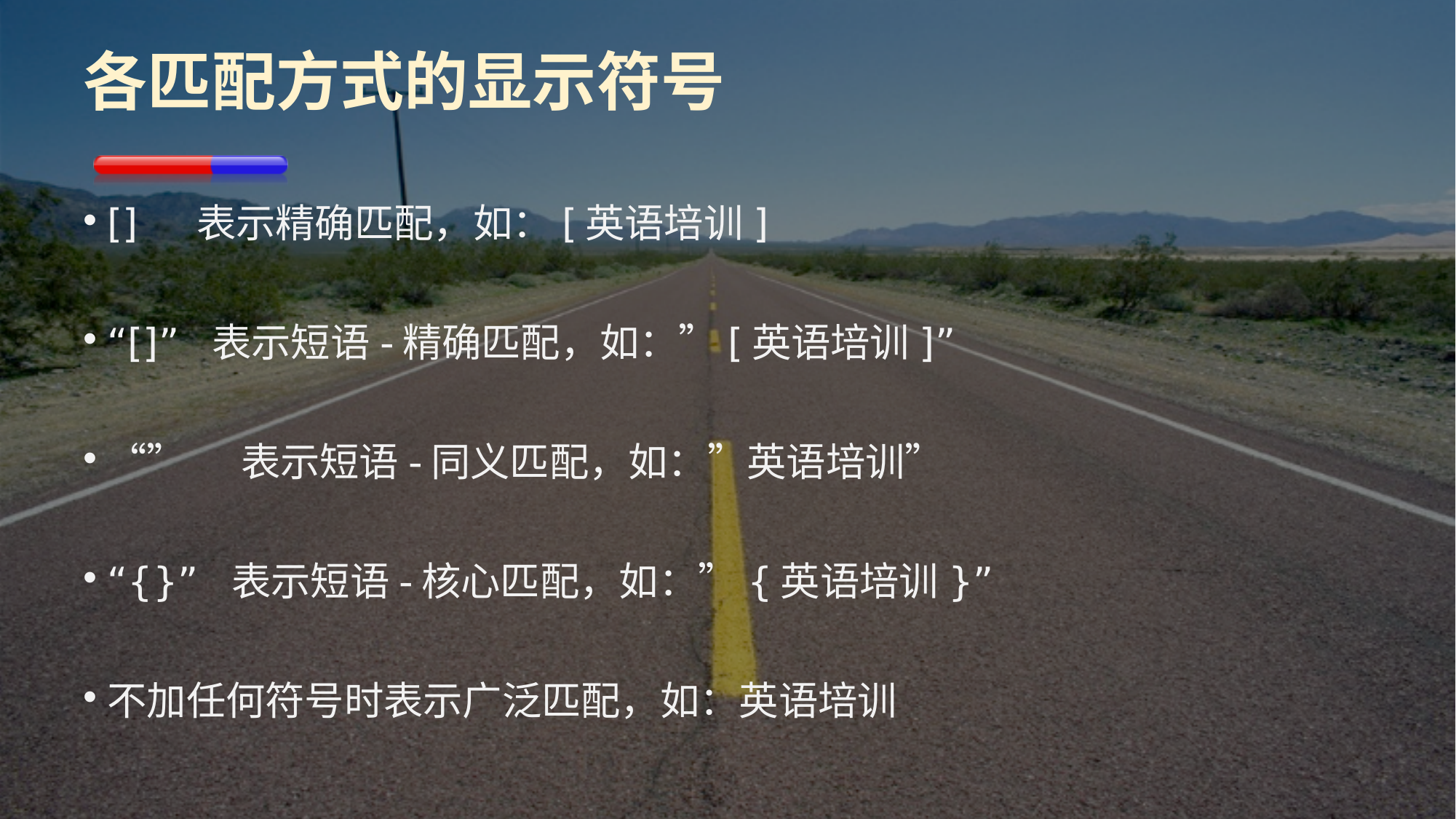

# 各匹配方式的显示符号
[]    表示精确匹配，如：[英语培训]

“[]”  表示短语-精确匹配，如：”[英语培训]”

“”     表示短语-同义匹配，如：”英语培训”

“{}”  表示短语-核心匹配，如：”{英语培训}”

不加任何符号时表示广泛匹配，如：英语培训